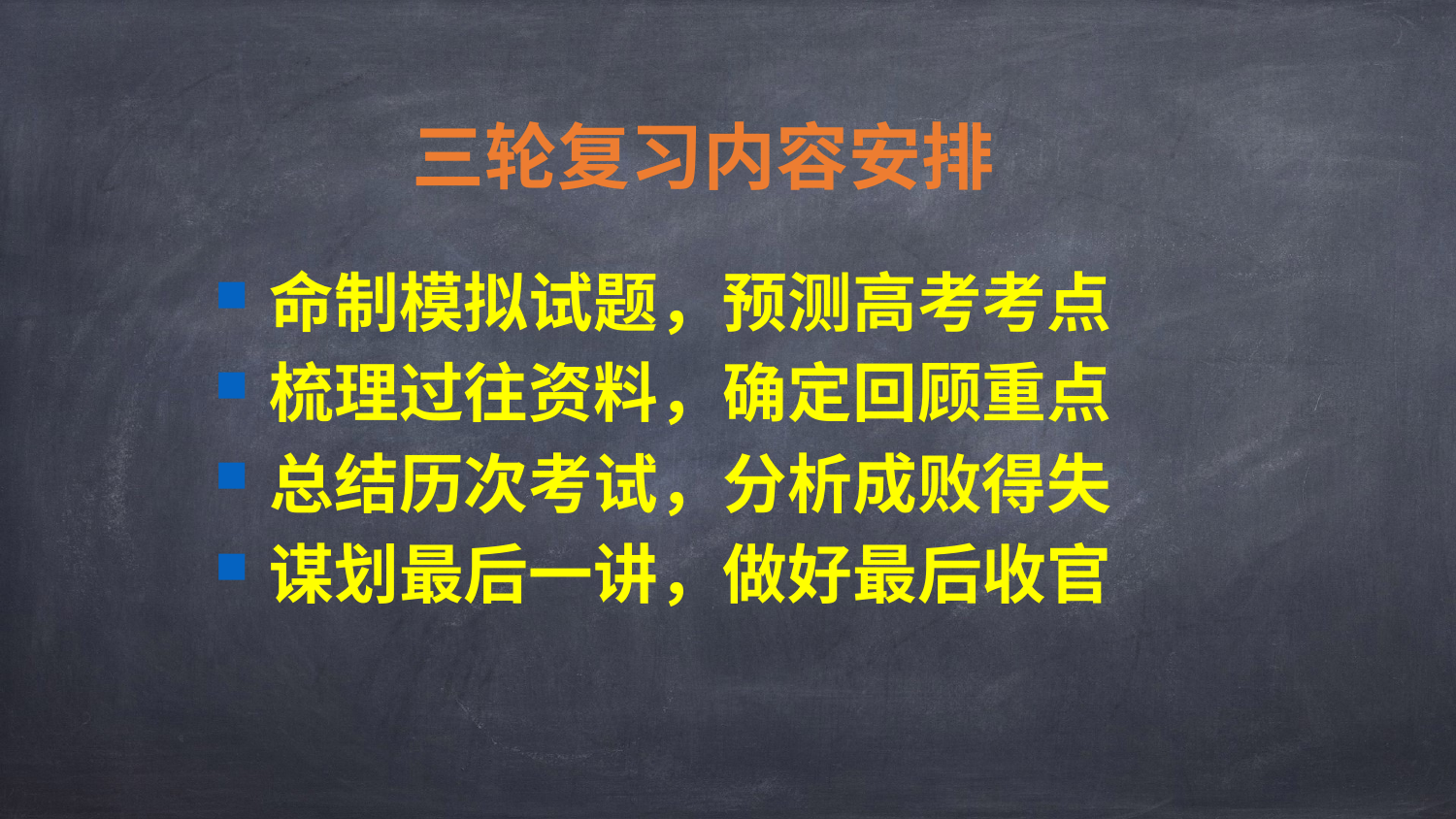

三轮复习内容安排
命制模拟试题，预测高考考点
梳理过往资料，确定回顾重点
总结历次考试，分析成败得失
谋划最后一讲，做好最后收官